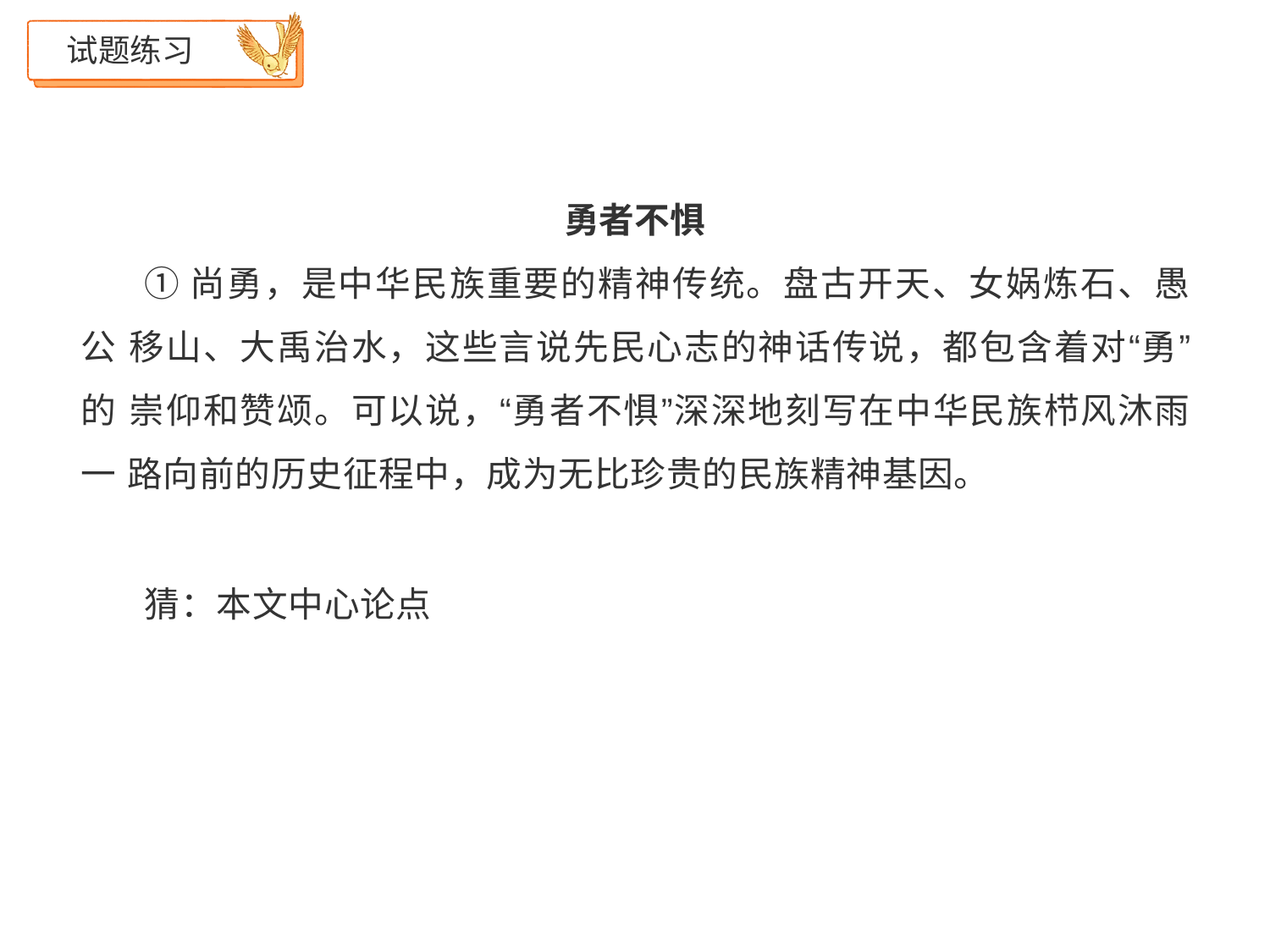

试题练习
# 勇者不惧
①尚勇，是中华民族重要的精神传统。盘古开天、女娲炼石、愚公 移山、大禹治水，这些言说先民心志的神话传说，都包含着对“勇”的 崇仰和赞颂。可以说，“勇者不惧”深深地刻写在中华民族栉风沐雨一 路向前的历史征程中，成为无比珍贵的民族精神基因。

猜：本文中心论点